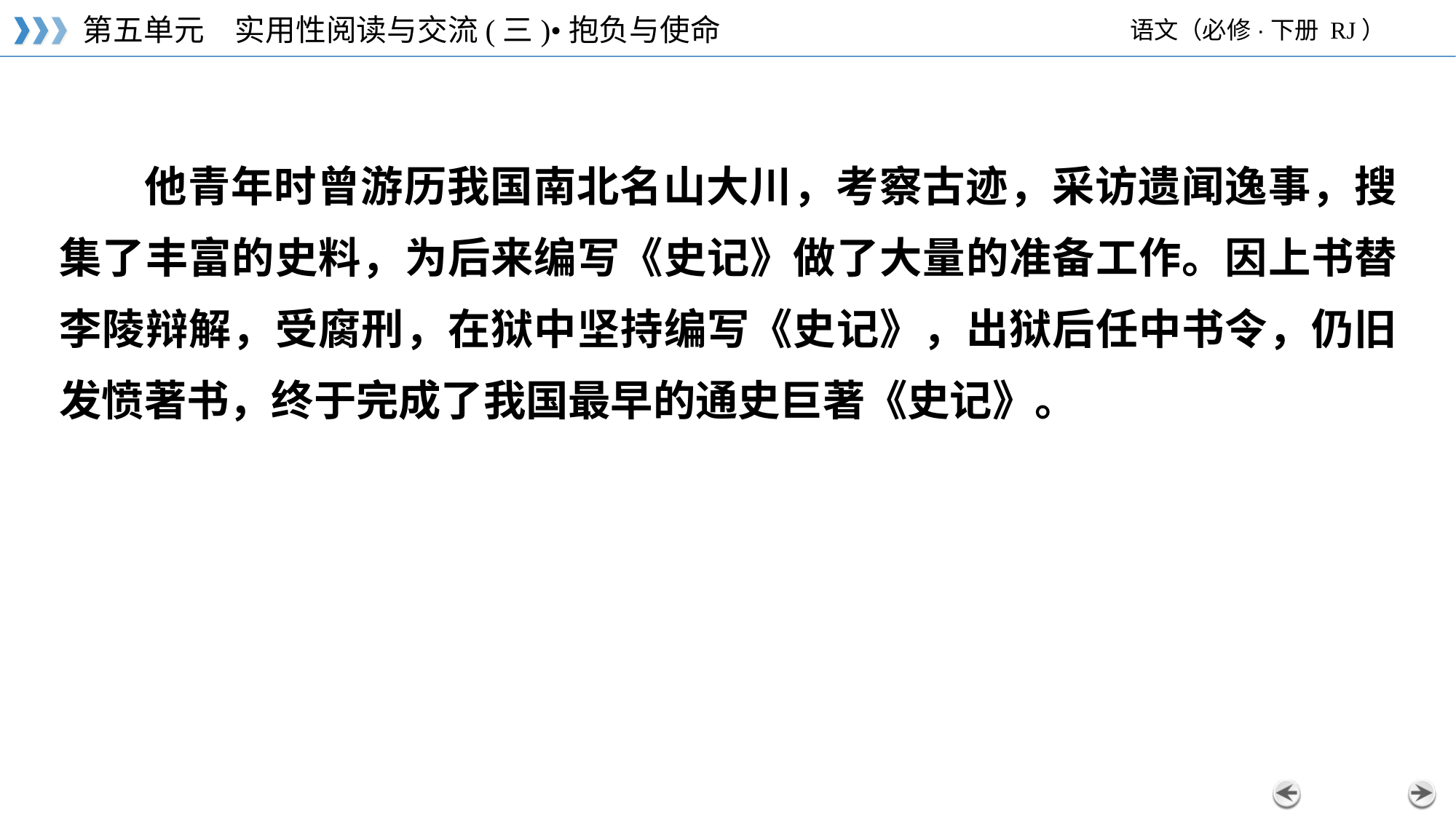

他青年时曾游历我国南北名山大川，考察古迹，采访遗闻逸事，搜集了丰富的史料，为后来编写《史记》做了大量的准备工作。因上书替李陵辩解，受腐刑，在狱中坚持编写《史记》，出狱后任中书令，仍旧发愤著书，终于完成了我国最早的通史巨著《史记》。